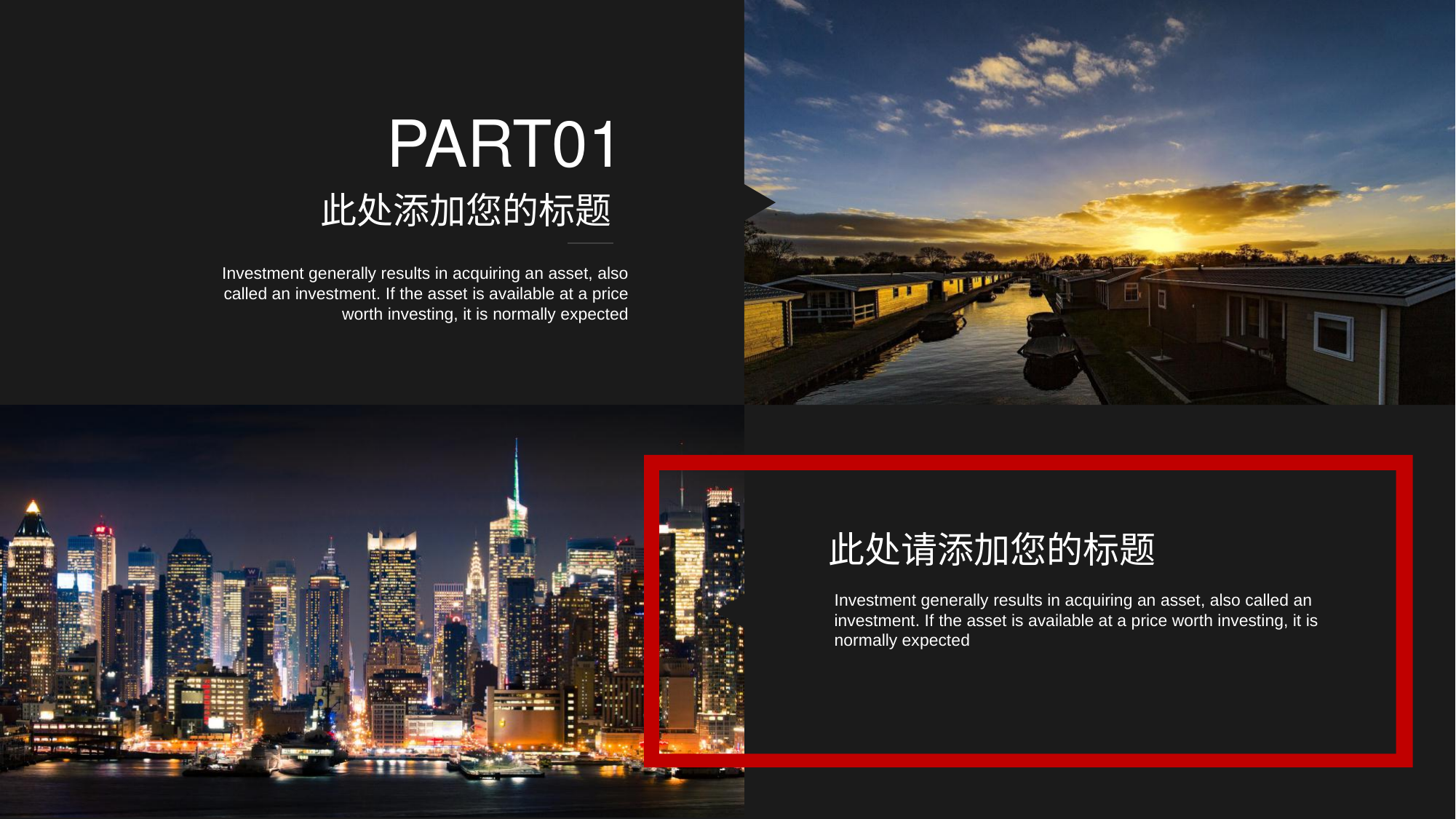

PART01
此处添加您的标题

Investment generally results in acquiring an asset, also called an investment. If the asset is available at a price worth investing, it is normally expected

此处请添加您的标题
Investment generally results in acquiring an asset, also called an investment. If the asset is available at a price worth investing, it is normally expected